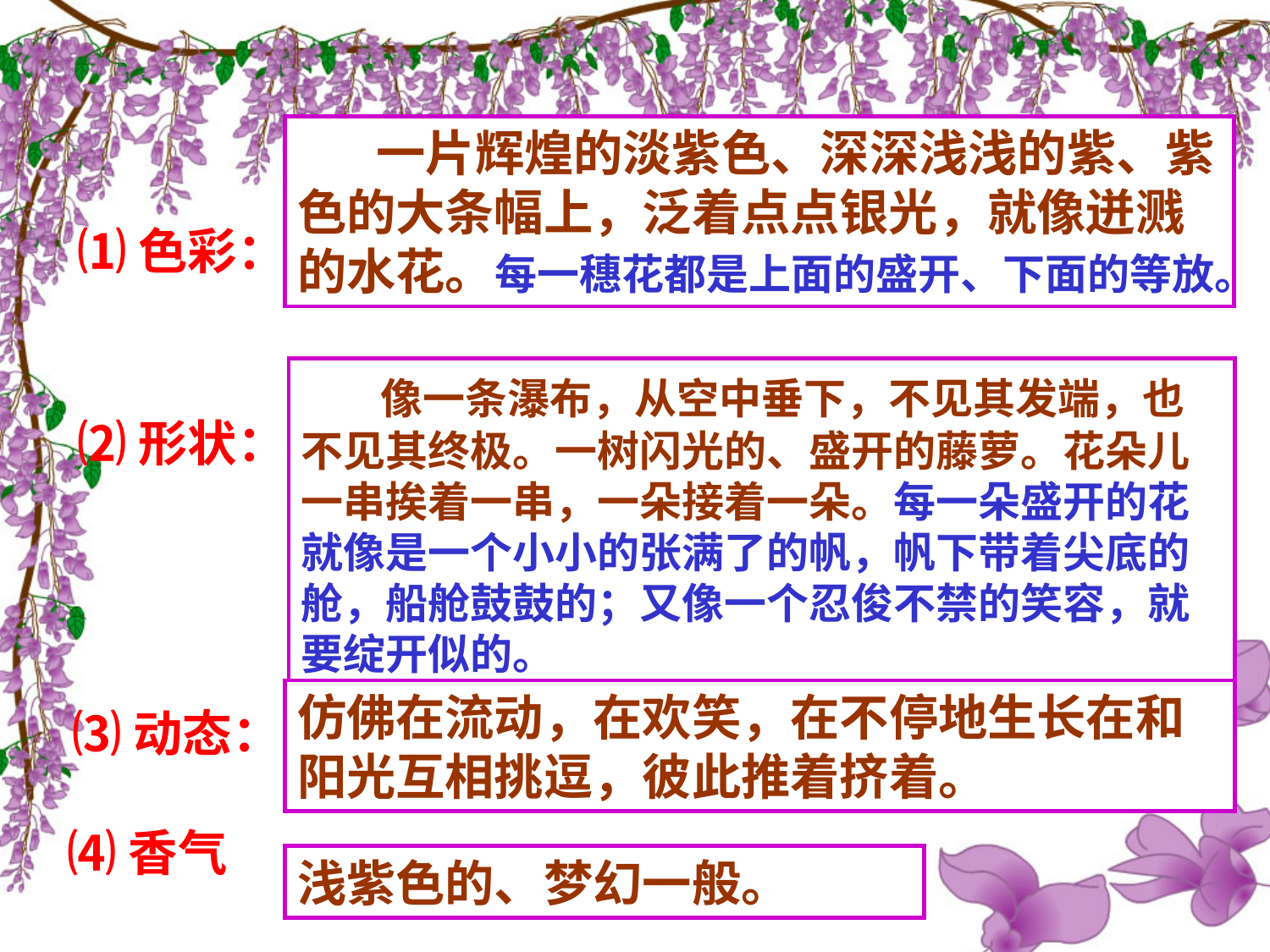

#
      一片辉煌的淡紫色、深深浅浅的紫、紫色的大条幅上，泛着点点银光，就像迸溅的水花。每一穗花都是上面的盛开、下面的等放。
⑴色彩：
      像一条瀑布，从空中垂下，不见其发端，也不见其终极。一树闪光的、盛开的藤萝。花朵儿一串挨着一串，一朵接着一朵。每一朵盛开的花就像是一个小小的张满了的帆，帆下带着尖底的舱，船舱鼓鼓的；又像一个忍俊不禁的笑容，就要绽开似的。
⑵形状：
仿佛在流动，在欢笑，在不停地生长在和阳光互相挑逗，彼此推着挤着。
⑶动态：
⑷香气
浅紫色的、梦幻一般。